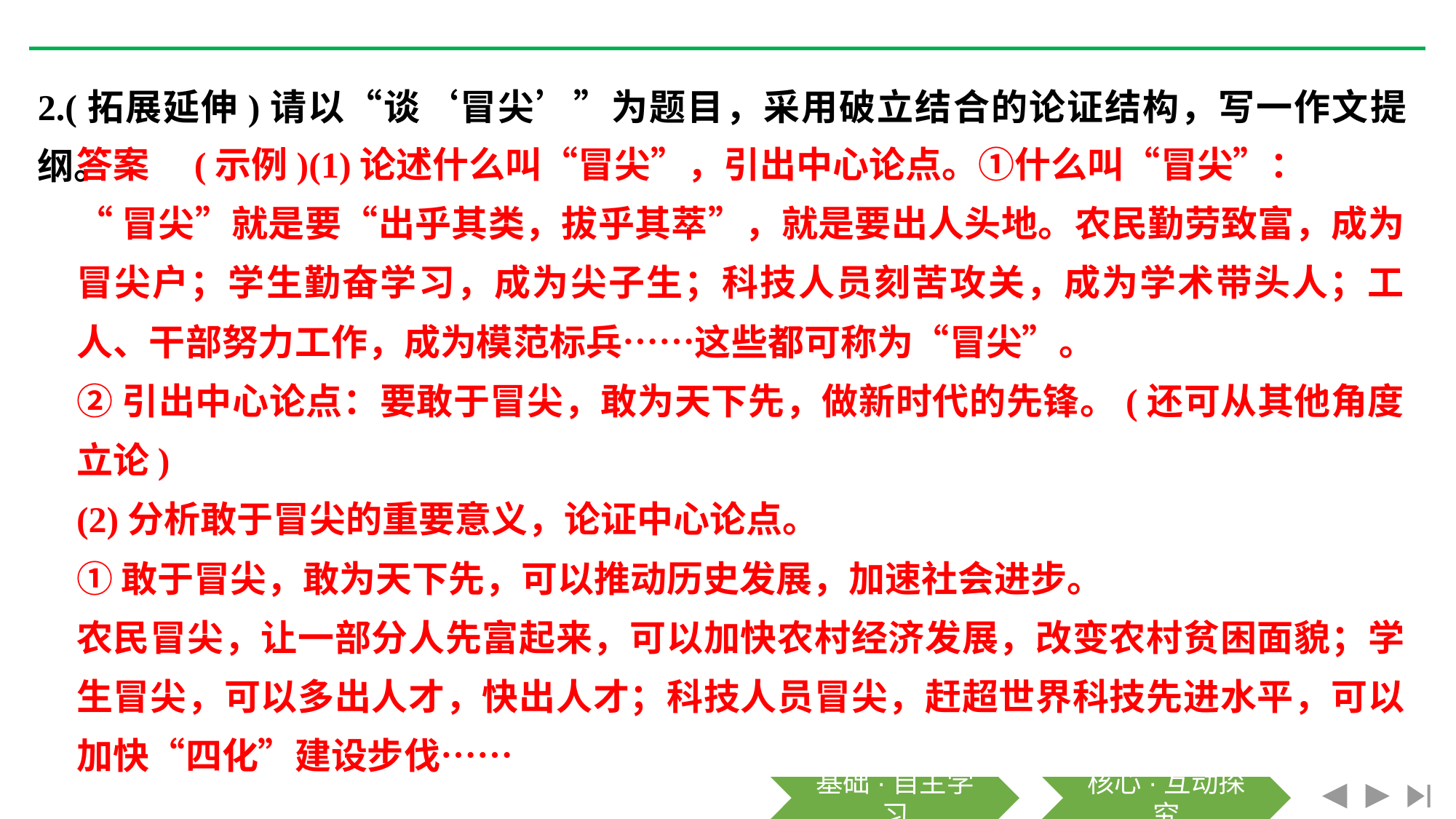

2.(拓展延伸)请以“谈‘冒尖’”为题目，采用破立结合的论证结构，写一作文提纲。
答案　(示例)(1)论述什么叫“冒尖”，引出中心论点。①什么叫“冒尖”：
“冒尖”就是要“出乎其类，拔乎其萃”，就是要出人头地。农民勤劳致富，成为冒尖户；学生勤奋学习，成为尖子生；科技人员刻苦攻关，成为学术带头人；工人、干部努力工作，成为模范标兵……这些都可称为“冒尖”。
②引出中心论点：要敢于冒尖，敢为天下先，做新时代的先锋。(还可从其他角度立论)
(2)分析敢于冒尖的重要意义，论证中心论点。
①敢于冒尖，敢为天下先，可以推动历史发展，加速社会进步。
农民冒尖，让一部分人先富起来，可以加快农村经济发展，改变农村贫困面貌；学生冒尖，可以多出人才，快出人才；科技人员冒尖，赶超世界科技先进水平，可以加快“四化”建设步伐……